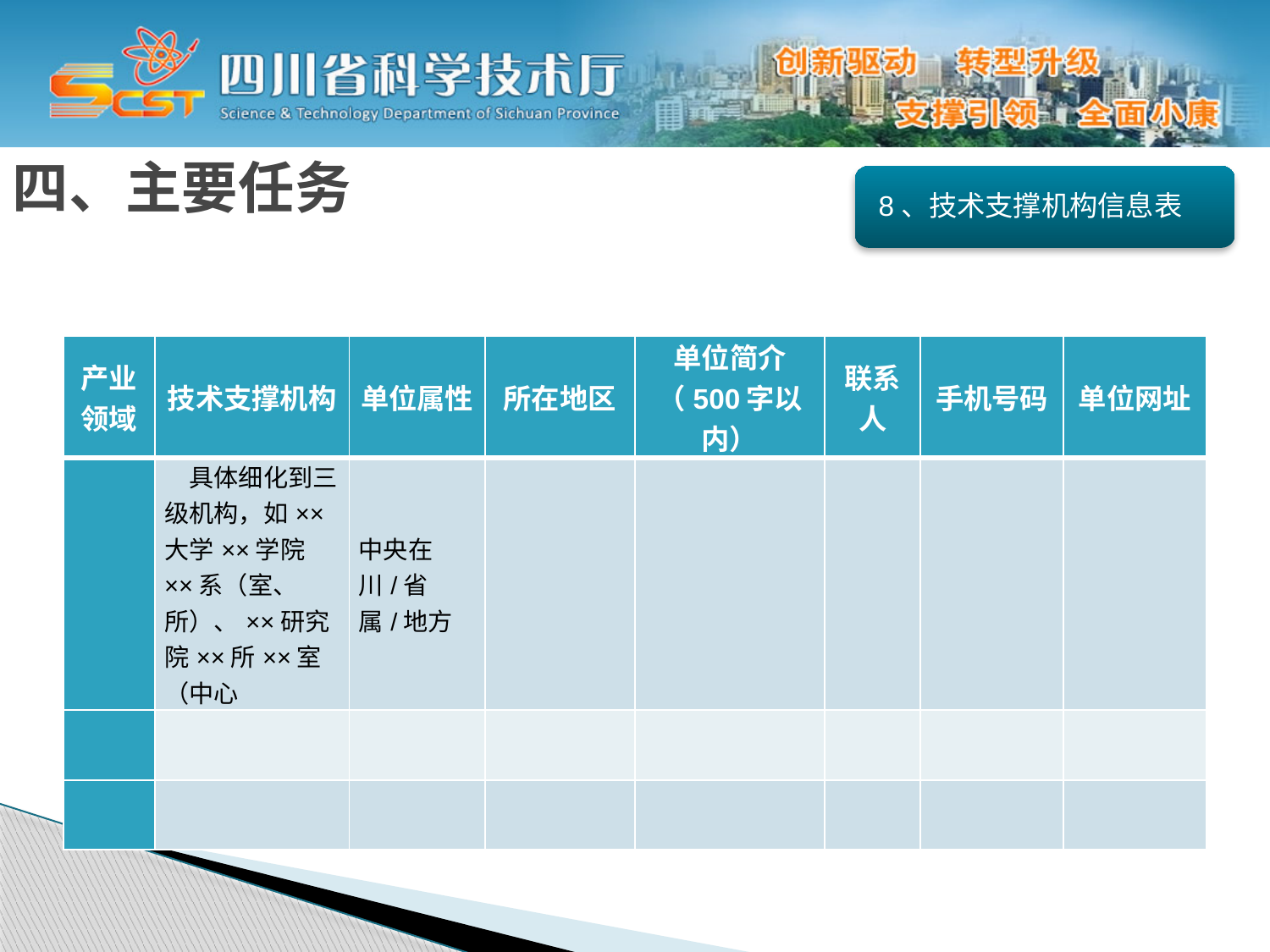

四、主要任务

8、技术支撑机构信息表
| 产业领域 | 技术支撑机构 | 单位属性 | 所在地区 | 单位简介（500字以内） | 联系人 | 手机号码 | 单位网址 |
| --- | --- | --- | --- | --- | --- | --- | --- |
|  | 具体细化到三级机构，如××大学××学院××系（室、所）、××研究院××所××室（中心 | 中央在川/省属/地方 |  |  |  |  |  |
|  |  |  |  |  |  |  |  |
|  |  |  |  |  |  |  |  |